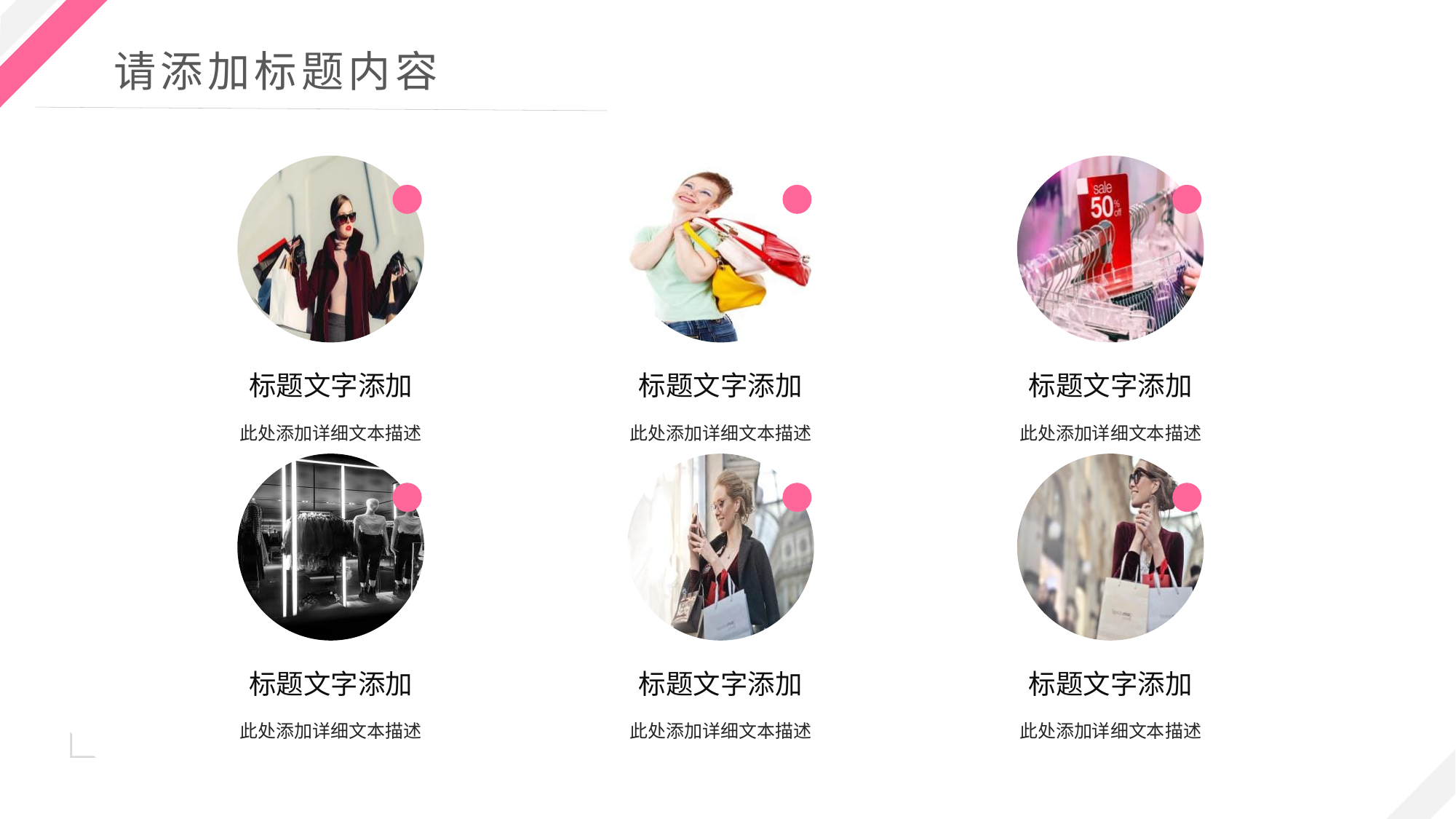

标题文字添加
此处添加详细文本描述

标题文字添加
此处添加详细文本描述

标题文字添加
此处添加详细文本描述

标题文字添加
此处添加详细文本描述

标题文字添加
此处添加详细文本描述

标题文字添加
此处添加详细文本描述